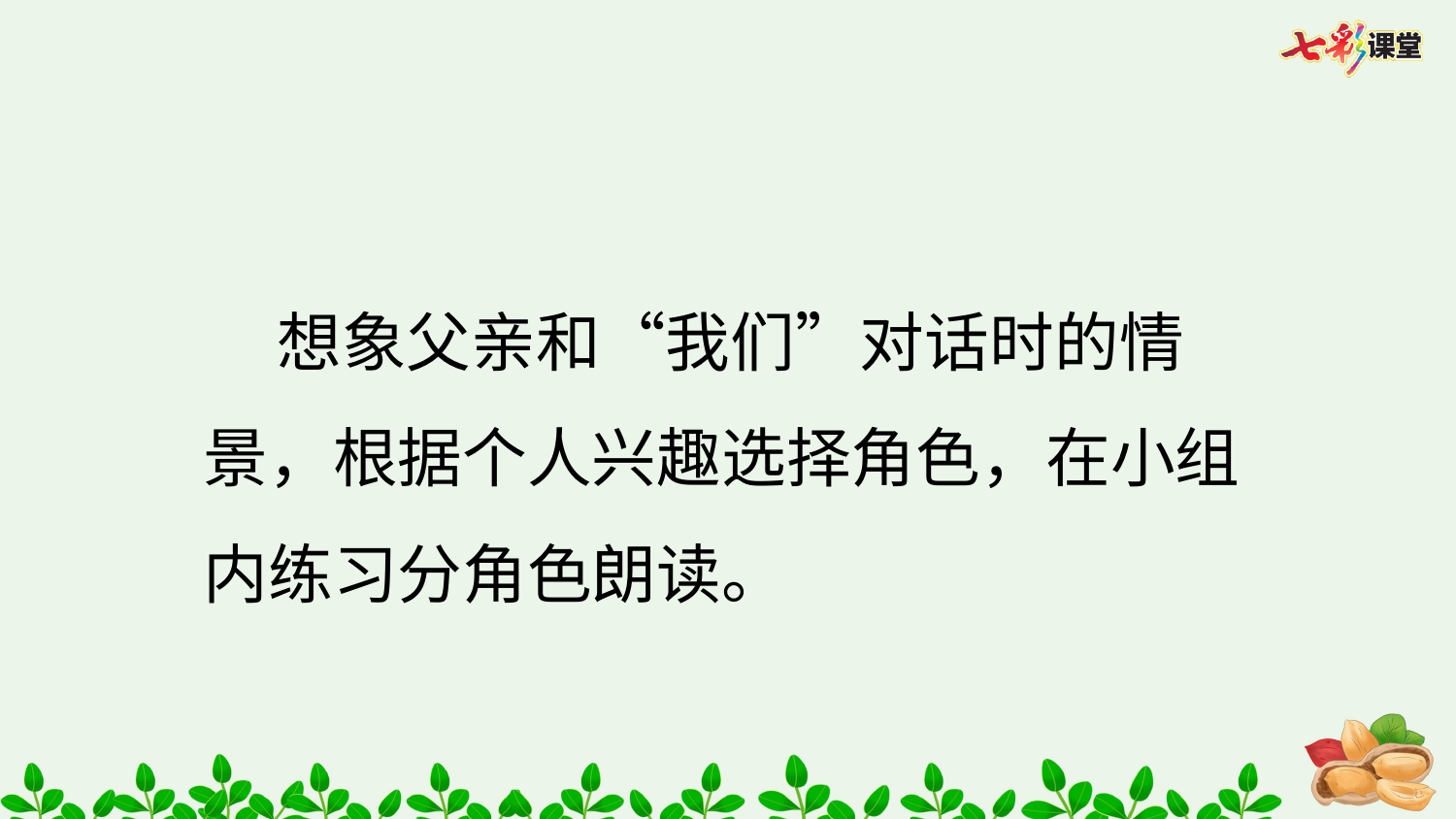

想象父亲和“我们”对话时的情景，根据个人兴趣选择角色，在小组内练习分角色朗读。